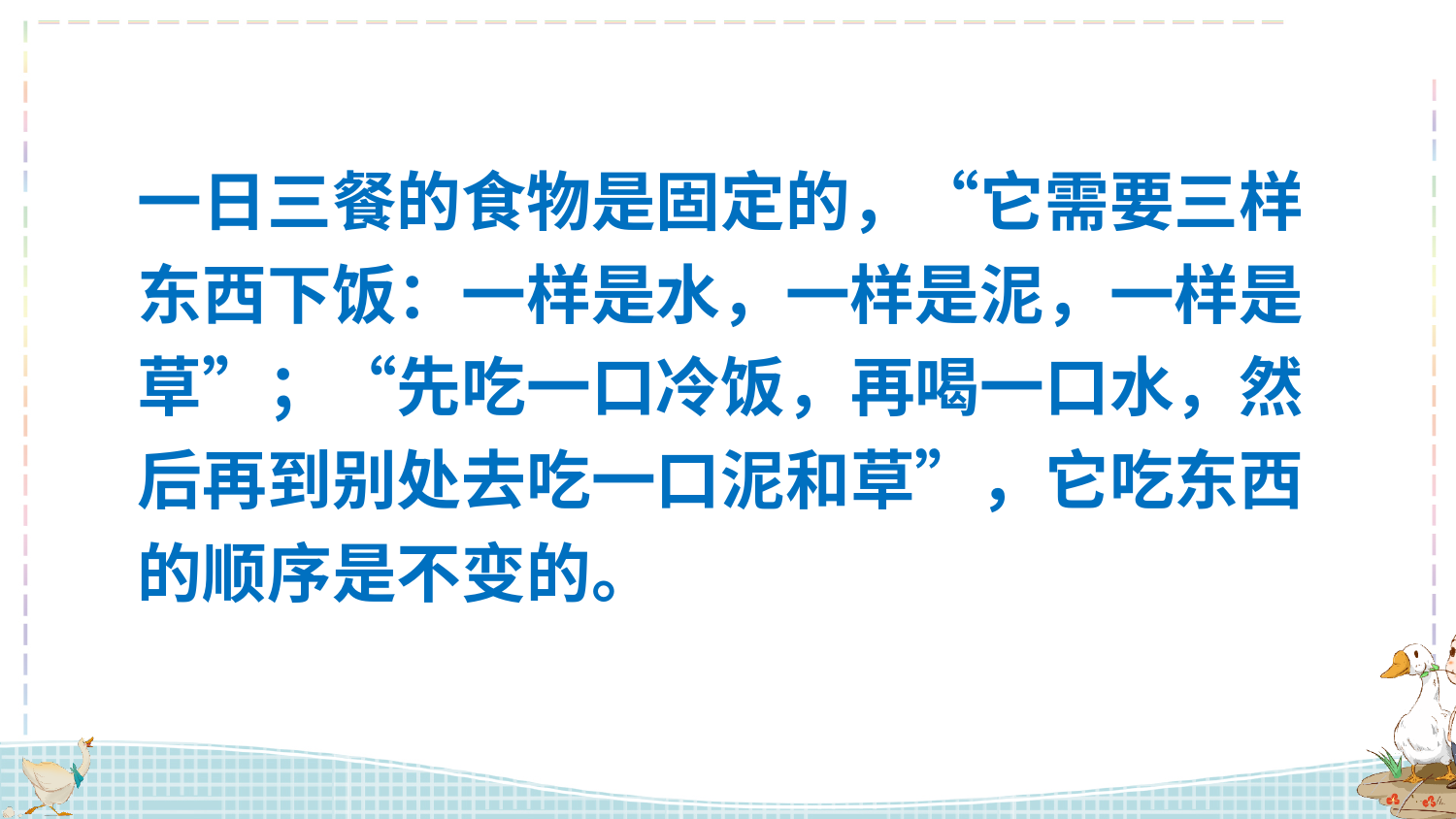

一日三餐的食物是固定的，“它需要三样东西下饭：一样是水，一样是泥，一样是草”；“先吃一口冷饭，再喝一口水，然后再到别处去吃一口泥和草”，它吃东西的顺序是不变的。